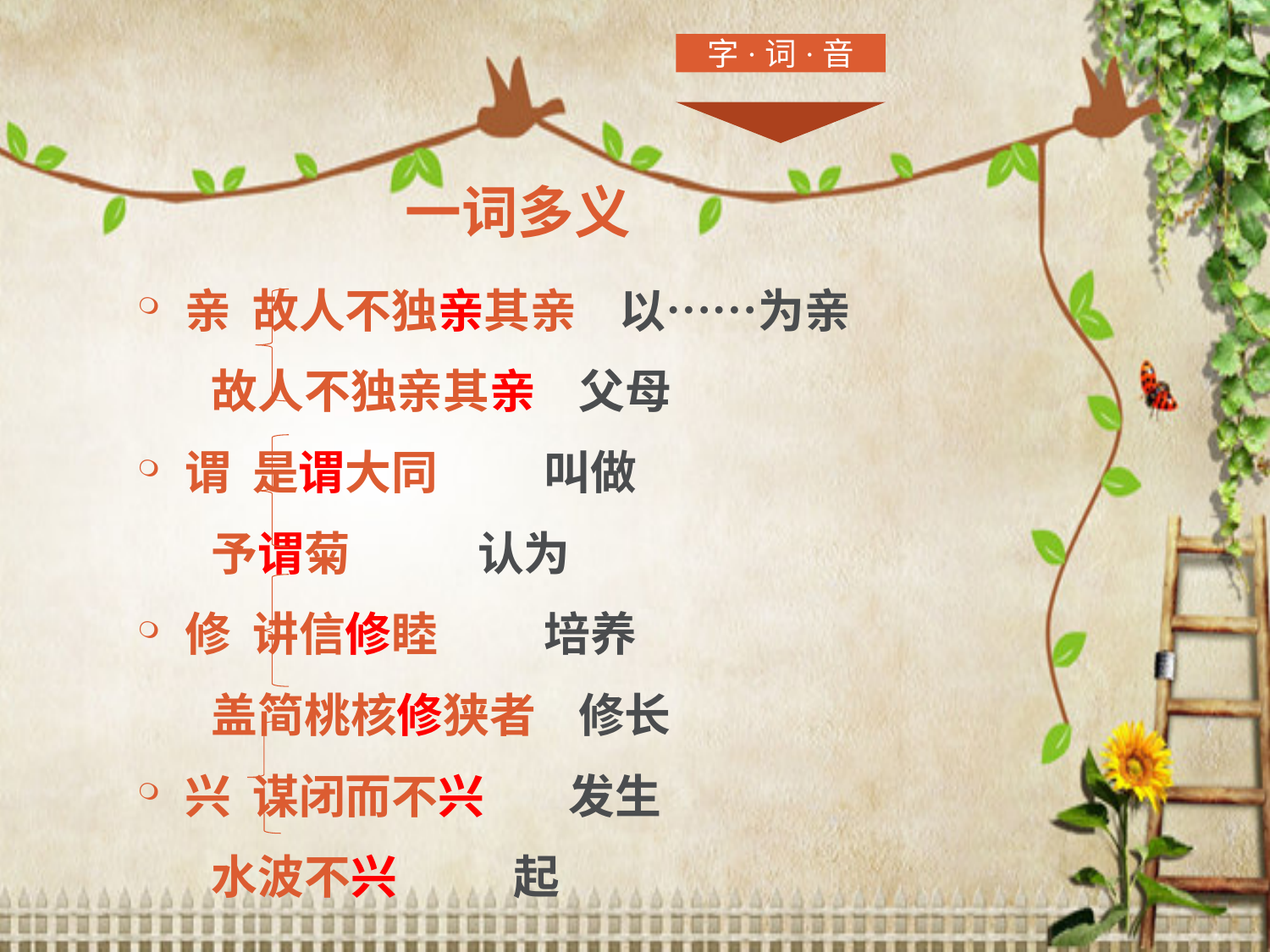

字·词·音

# 一词多义
亲  故人不独亲其亲    以……为亲
      故人不独亲其亲    父母
谓  是谓大同          叫做
      予谓菊            认为
修  讲信修睦          培养
      盖简桃核修狭者    修长
兴  谋闭而不兴        发生
      水波不兴           起